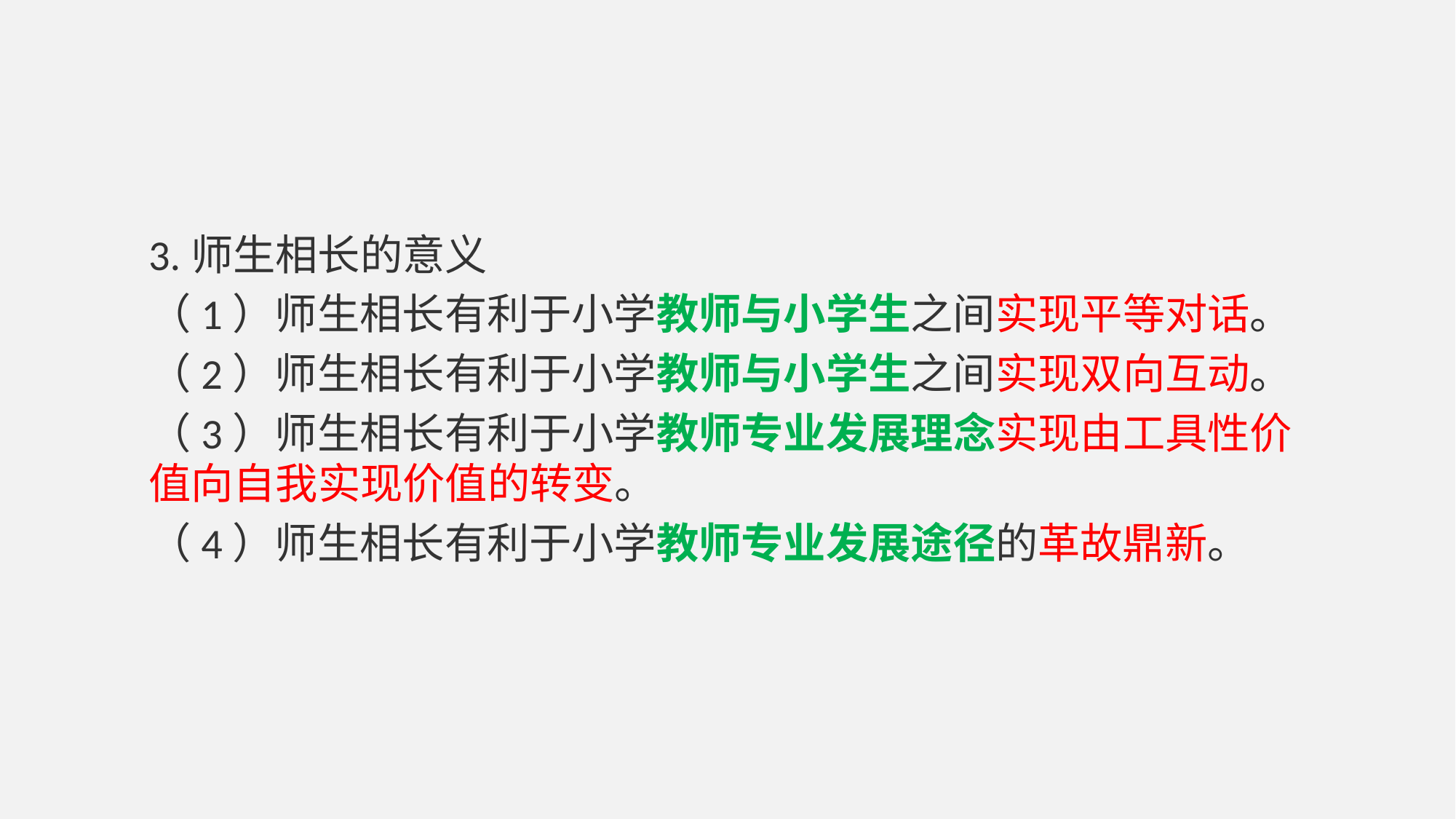

3.师生相长的意义
（1）师生相长有利于小学教师与小学生之间实现平等对话。
（2）师生相长有利于小学教师与小学生之间实现双向互动。
（3）师生相长有利于小学教师专业发展理念实现由工具性价值向自我实现价值的转变。
（4）师生相长有利于小学教师专业发展途径的革故鼎新。